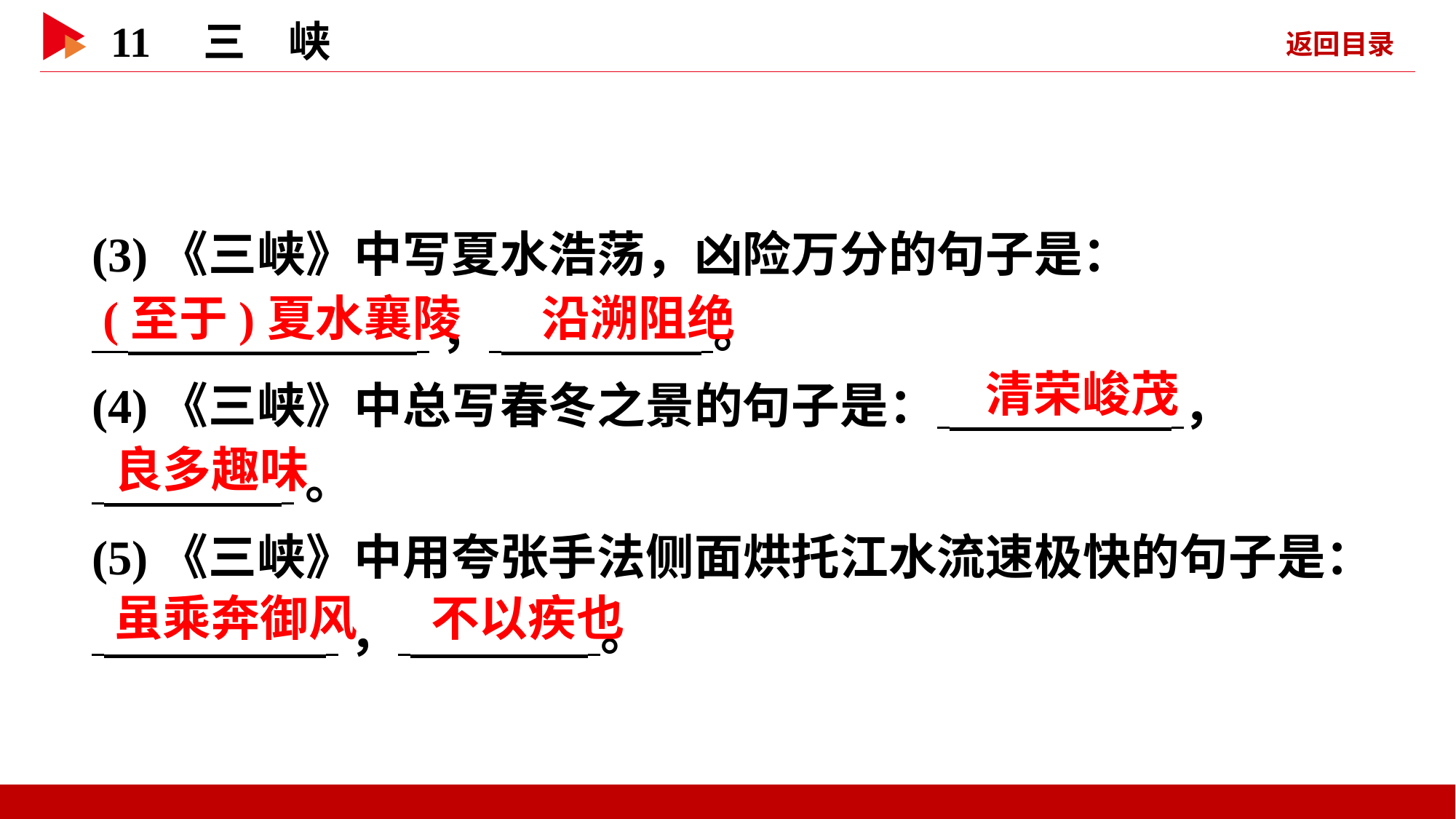

(3)《三峡》中写夏水浩荡，凶险万分的句子是：
                              ，                    。
(4)《三峡》中总写春冬之景的句子是：                      ，
                  。
(5)《三峡》中用夸张手法侧面烘托江水流速极快的句子是：
                      ，                  。
 (至于)夏水襄陵
 沿溯阻绝
 清荣峻茂
 良多趣味
 虽乘奔御风
 不以疾也